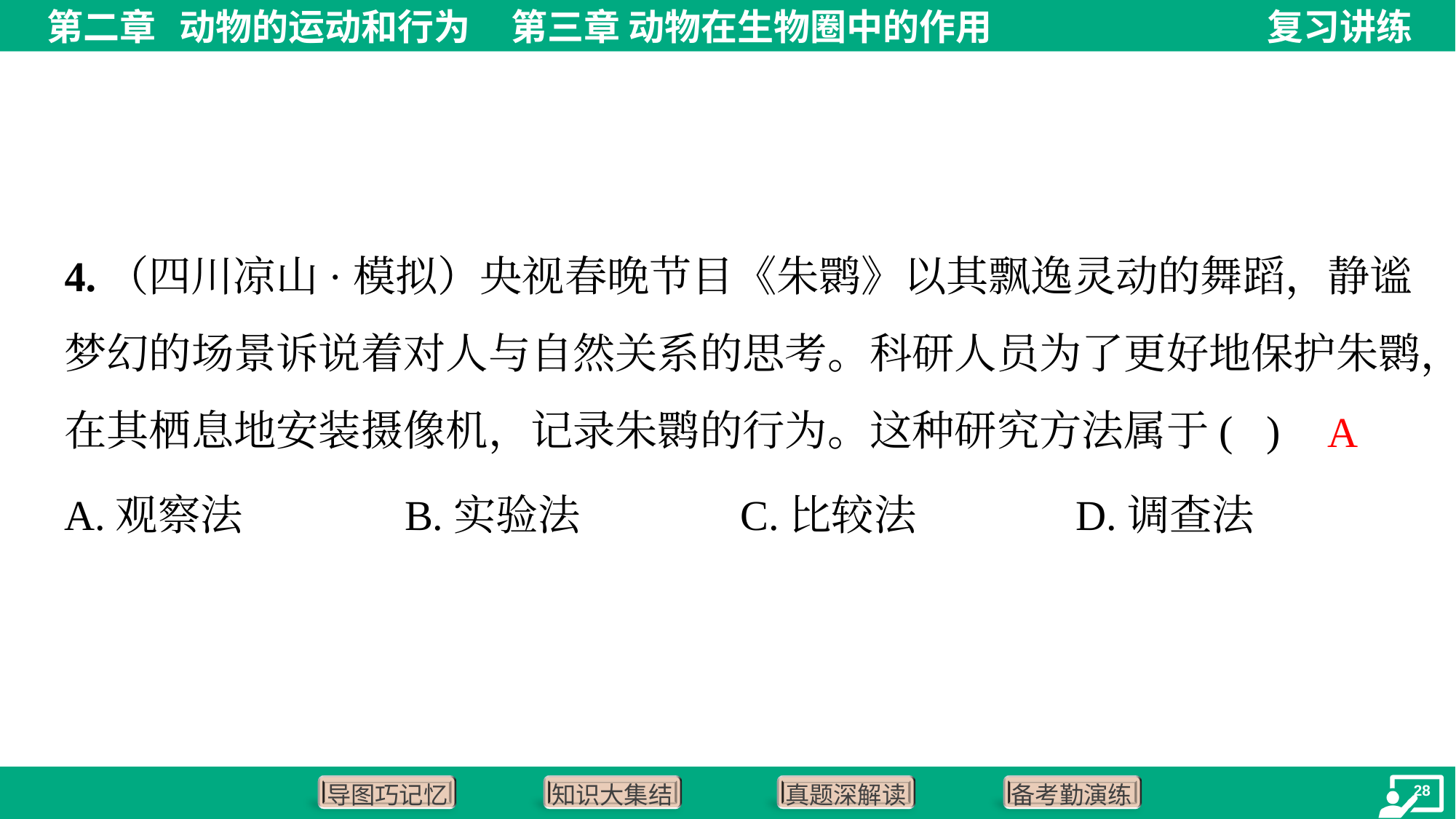

4.（四川凉山·模拟）央视春晚节目《朱鹮》以其飘逸灵动的舞蹈，静谧梦幻的场景诉说着对人与自然关系的思考。科研人员为了更好地保护朱鹮，在其栖息地安装摄像机，记录朱鹮的行为。这种研究方法属于(   )
A
A.观察法	B.实验法	C.比较法	D.调查法